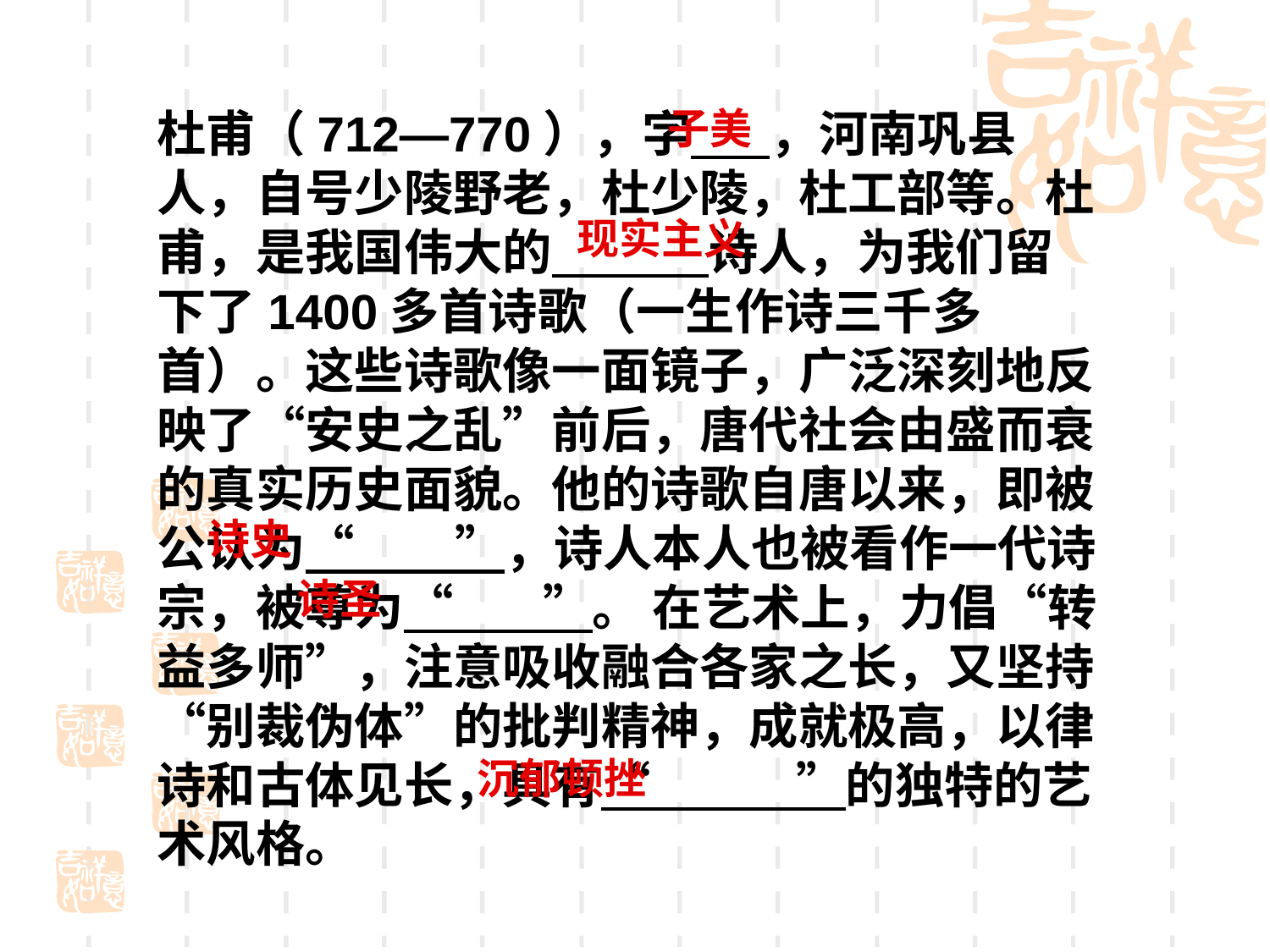

杜甫（712—770），字       ，河南巩县人，自号少陵野老，杜少陵，杜工部等。杜甫，是我国伟大的              诗人，为我们留下了1400多首诗歌（一生作诗三千多首）。这些诗歌像一面镜子，广泛深刻地反映了“安史之乱”前后，唐代社会由盛而衰的真实历史面貌。他的诗歌自唐以来，即被公认为“         ”，诗人本人也被看作一代诗宗，被尊为“        ”。 在艺术上，力倡“转益多师”，注意吸收融合各家之长，又坚持“别裁伪体”的批判精神，成就极高，以律诗和古体见长，具有“             ”的独特的艺术风格。
子美
现实主义
诗史
诗圣
沉郁顿挫